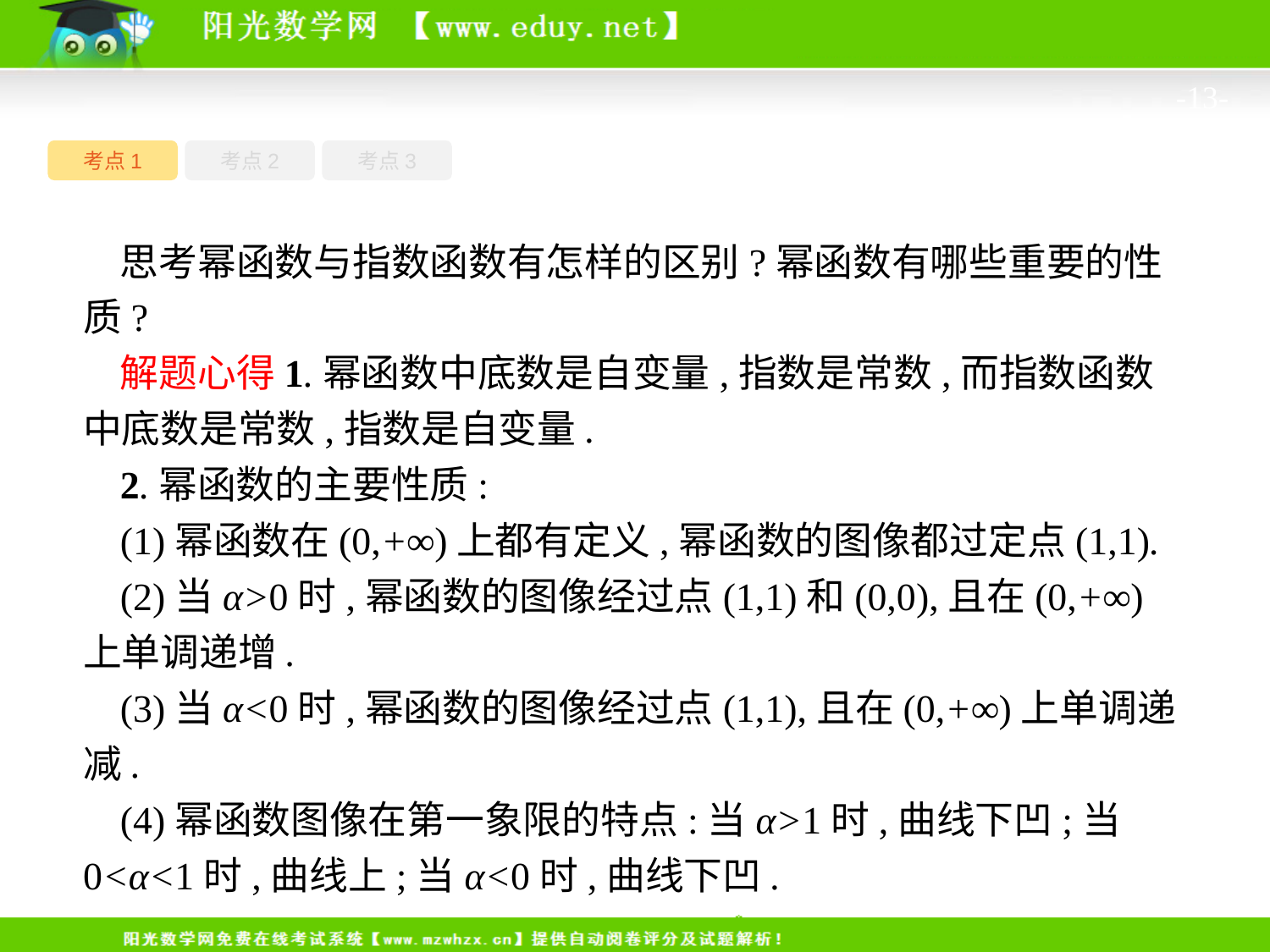

-13-
考点1
考点3
考点2
思考幂函数与指数函数有怎样的区别?幂函数有哪些重要的性质?
解题心得1.幂函数中底数是自变量,指数是常数,而指数函数中底数是常数,指数是自变量.
2.幂函数的主要性质:
(1)幂函数在(0,+∞)上都有定义,幂函数的图像都过定点(1,1).
(2)当α>0时,幂函数的图像经过点(1,1)和(0,0),且在(0,+∞)上单调递增.
(3)当α<0时,幂函数的图像经过点(1,1),且在(0,+∞)上单调递减.
(4)幂函数图像在第一象限的特点:当α>1时,曲线下凹;当0<α<1时,曲线上;当α<0时,曲线下凹.